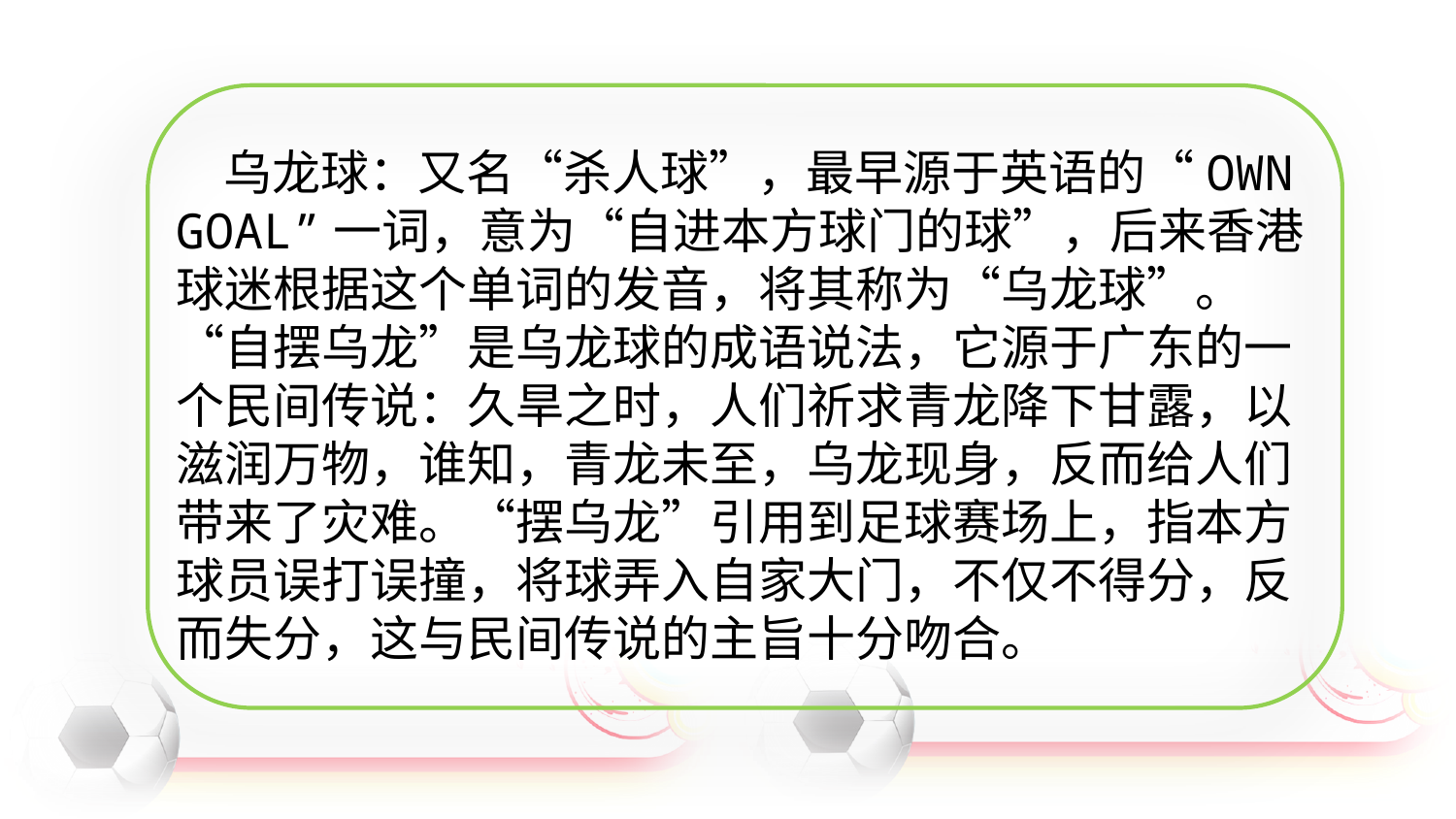

乌龙球：又名“杀人球”，最早源于英语的“OWN GOAL”一词，意为“自进本方球门的球”，后来香港球迷根据这个单词的发音，将其称为“乌龙球”。“自摆乌龙”是乌龙球的成语说法，它源于广东的一个民间传说：久旱之时，人们祈求青龙降下甘露，以滋润万物，谁知，青龙未至，乌龙现身，反而给人们带来了灾难。“摆乌龙”引用到足球赛场上，指本方球员误打误撞，将球弄入自家大门，不仅不得分，反而失分，这与民间传说的主旨十分吻合。